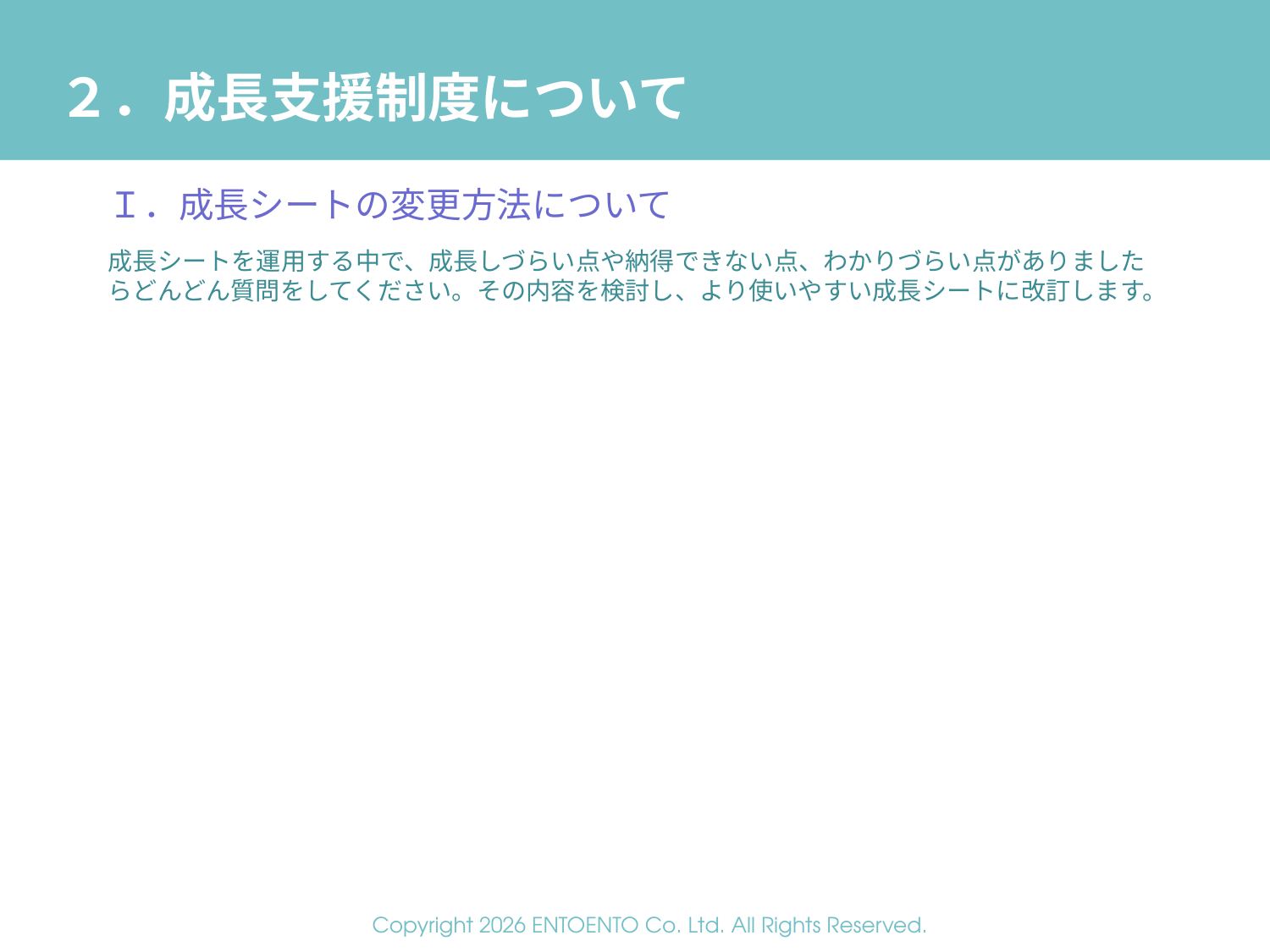

# ２．成長支援制度について
Ｉ．成長シートの変更方法について
成長シートを運用する中で、成長しづらい点や納得できない点、わかりづらい点がありましたらどんどん質問をしてください。その内容を検討し、より使いやすい成長シートに改訂します。
Copyright 2026 ENTOENTO Co. Ltd. All Rights Reserved.